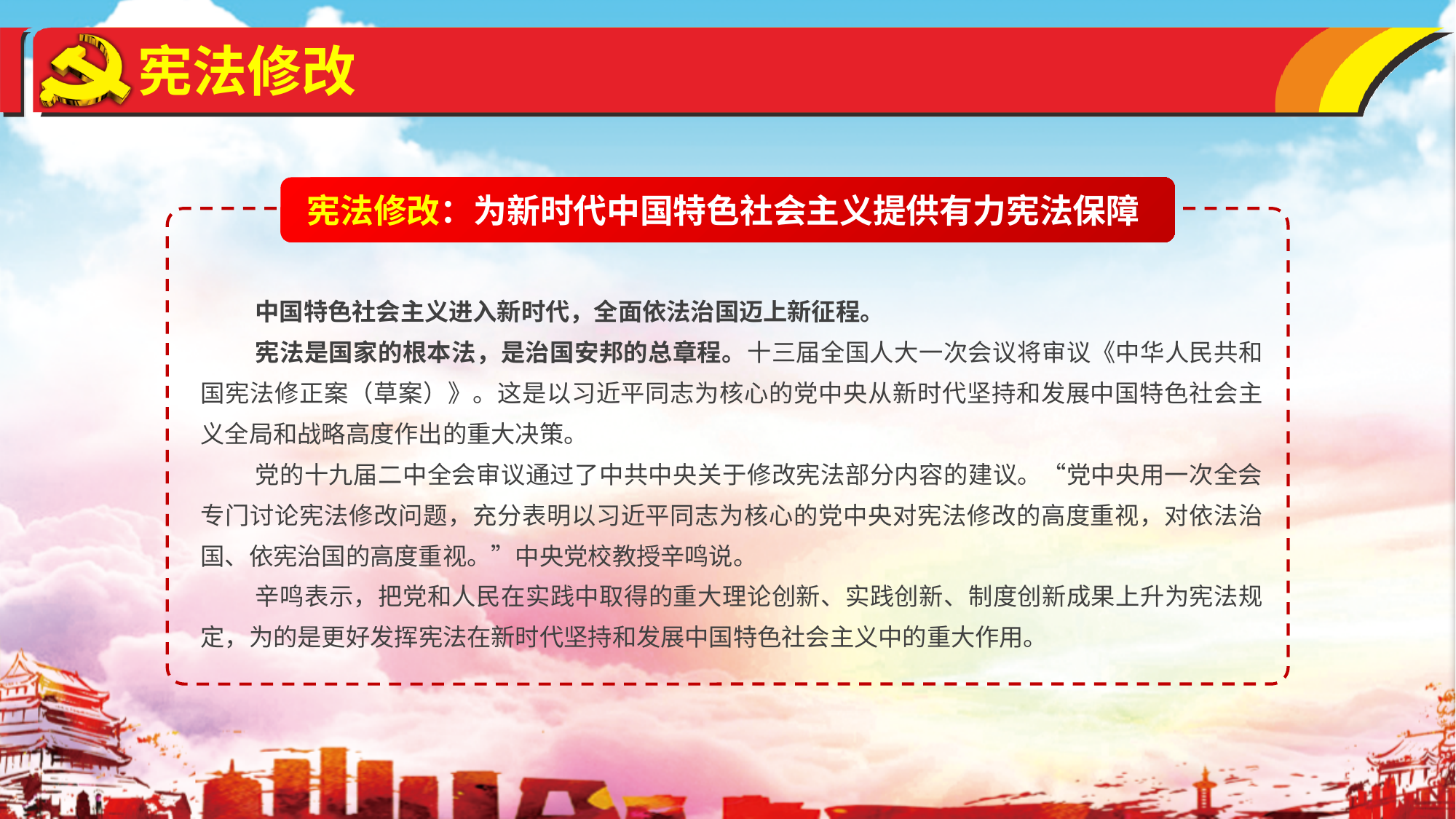

宪法修改

宪法修改：为新时代中国特色社会主义提供有力宪法保障

中国特色社会主义进入新时代，全面依法治国迈上新征程。
宪法是国家的根本法，是治国安邦的总章程。十三届全国人大一次会议将审议《中华人民共和国宪法修正案（草案）》。这是以习近平同志为核心的党中央从新时代坚持和发展中国特色社会主义全局和战略高度作出的重大决策。
党的十九届二中全会审议通过了中共中央关于修改宪法部分内容的建议。“党中央用一次全会专门讨论宪法修改问题，充分表明以习近平同志为核心的党中央对宪法修改的高度重视，对依法治国、依宪治国的高度重视。”中央党校教授辛鸣说。
辛鸣表示，把党和人民在实践中取得的重大理论创新、实践创新、制度创新成果上升为宪法规定，为的是更好发挥宪法在新时代坚持和发展中国特色社会主义中的重大作用。